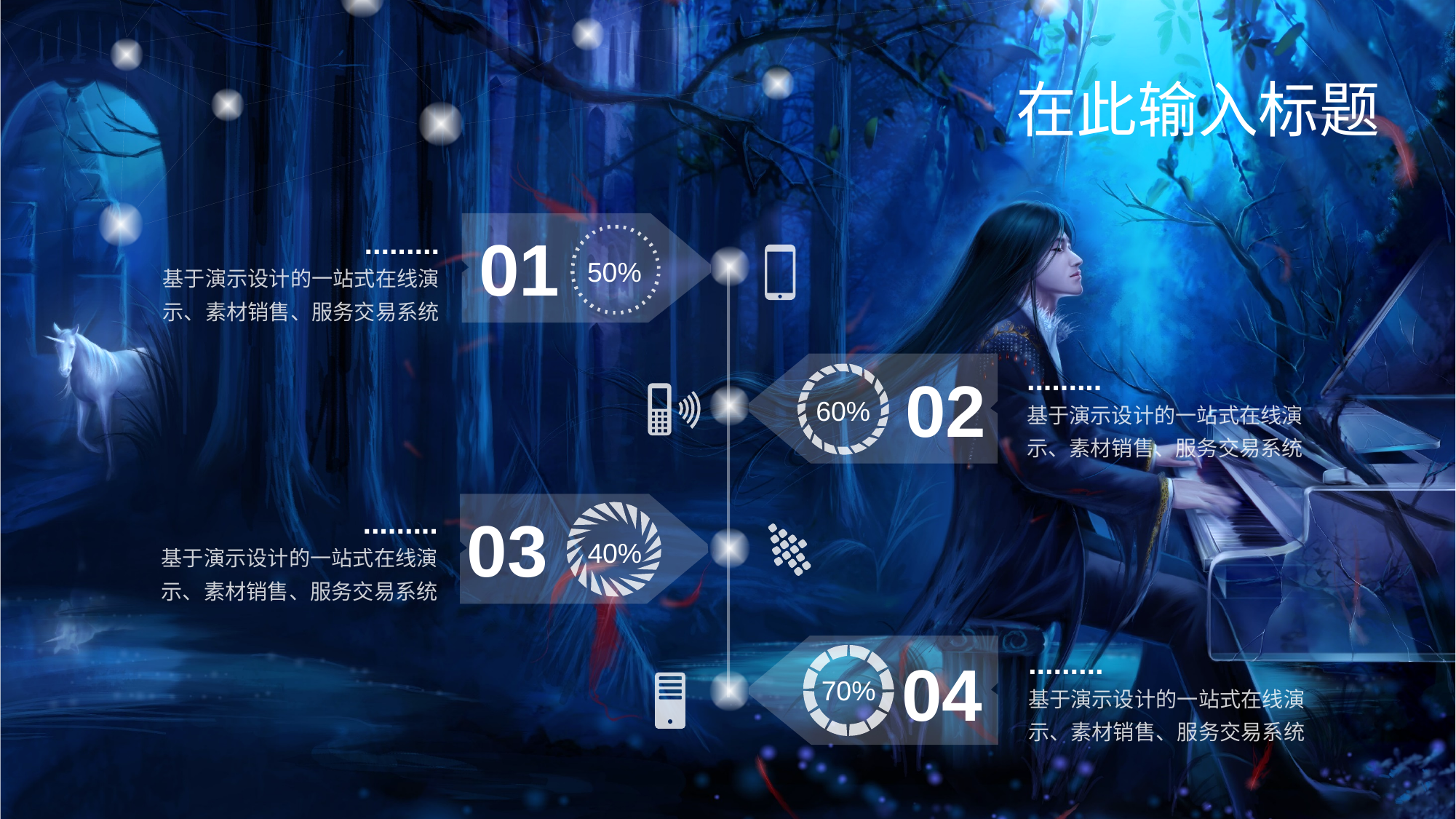

在此输入标题

.........
基于演示设计的一站式在线演示、素材销售、服务交易系统

01

50%

.........
基于演示设计的一站式在线演示、素材销售、服务交易系统

02

60%

.........
基于演示设计的一站式在线演示、素材销售、服务交易系统

03

40%

.........
基于演示设计的一站式在线演示、素材销售、服务交易系统

04

70%